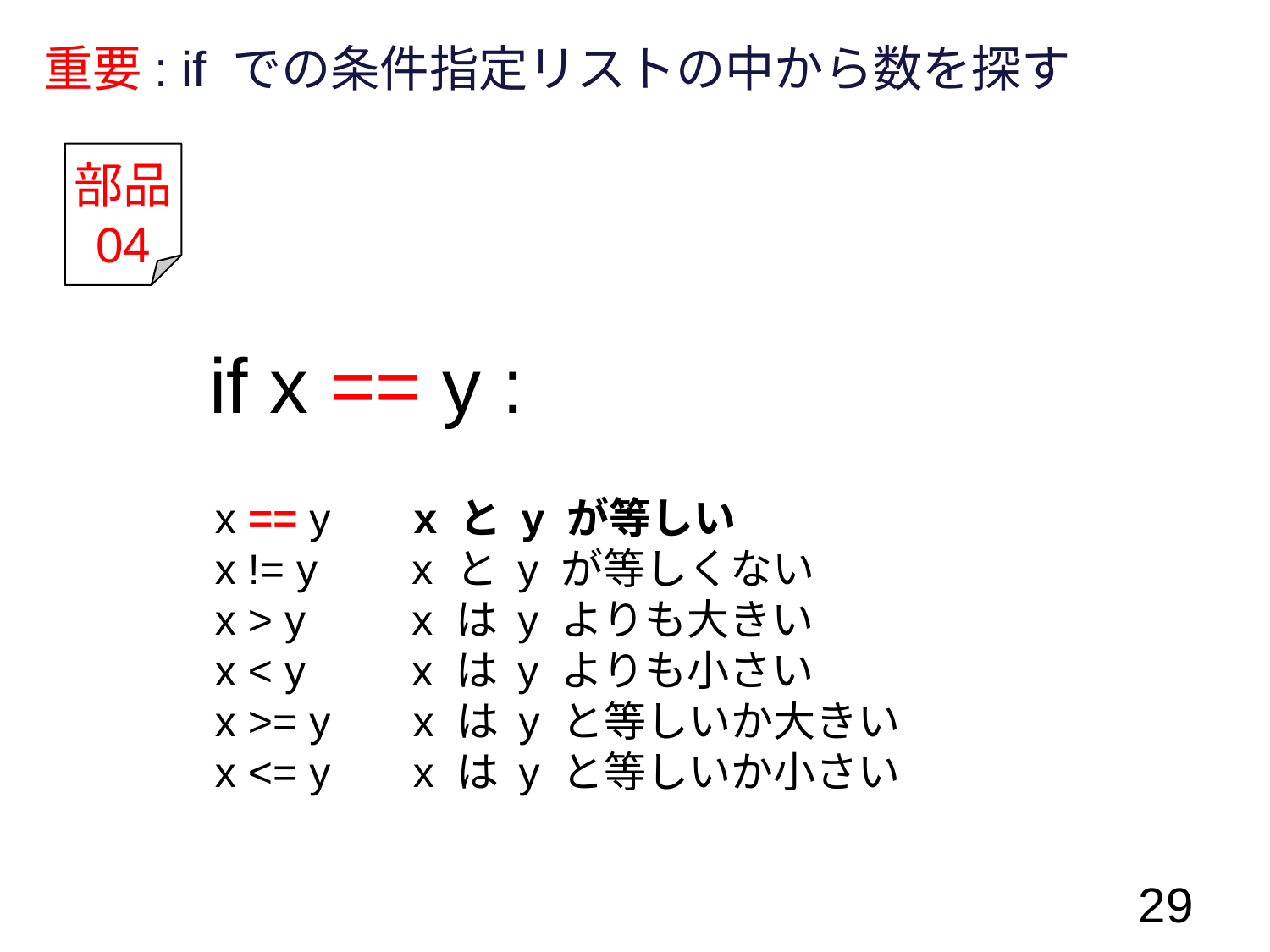

重要: if での条件指定リストの中から数を探す

部品
04
if x == y :

x == y       x と y が等しい
x != y        x と y が等しくない
x > y         x は y よりも大きい
x < y         x は y よりも小さい
x >= y       x は y と等しいか大きい
x <= y       x は y と等しいか小さい
29